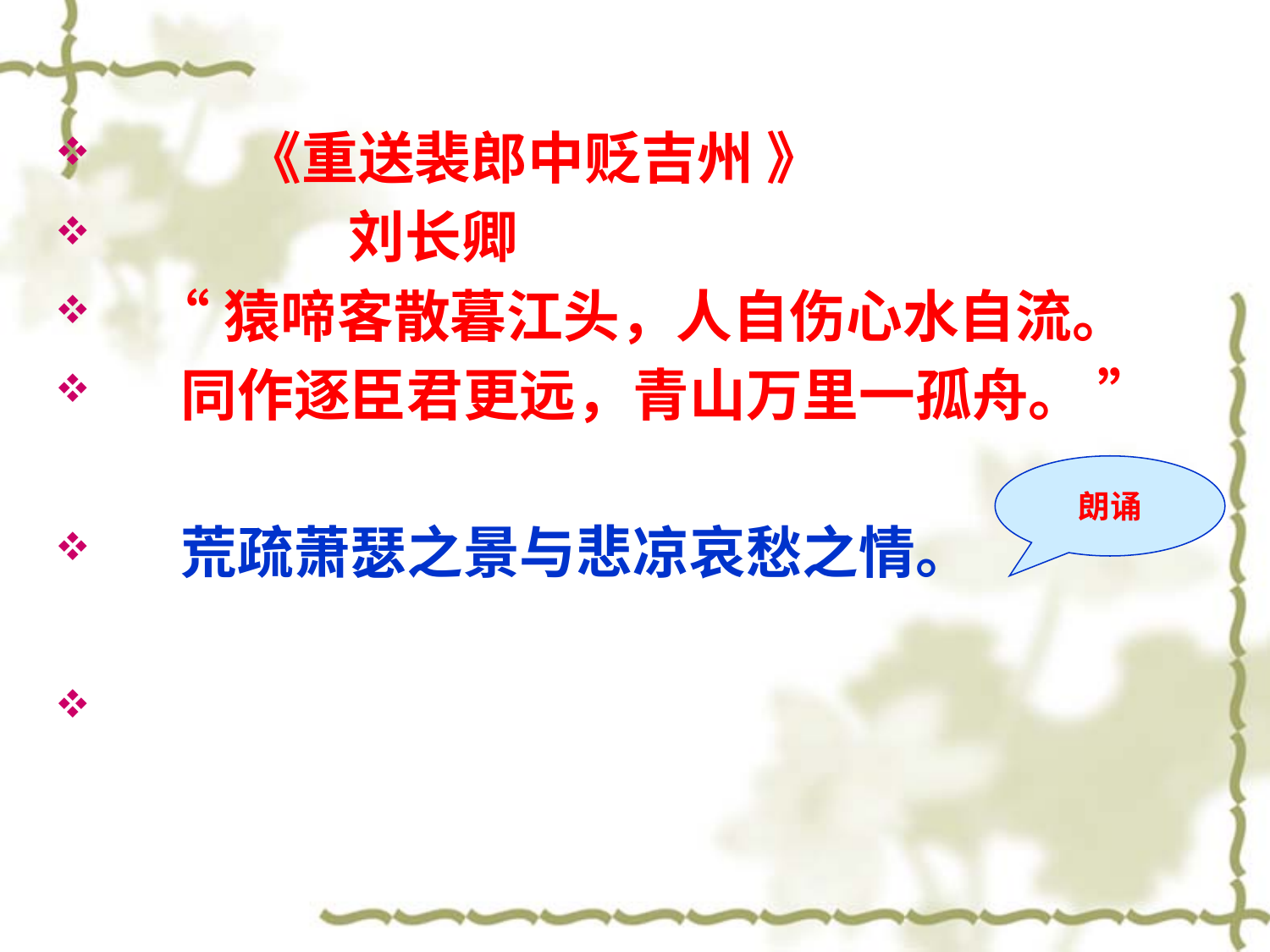

#
          《重送裴郎中贬吉州 》
                  刘长卿
    “猿啼客散暮江头，人自伤心水自流。
     同作逐臣君更远，青山万里一孤舟。 ”

     荒疏萧瑟之景与悲凉哀愁之情。

朗诵